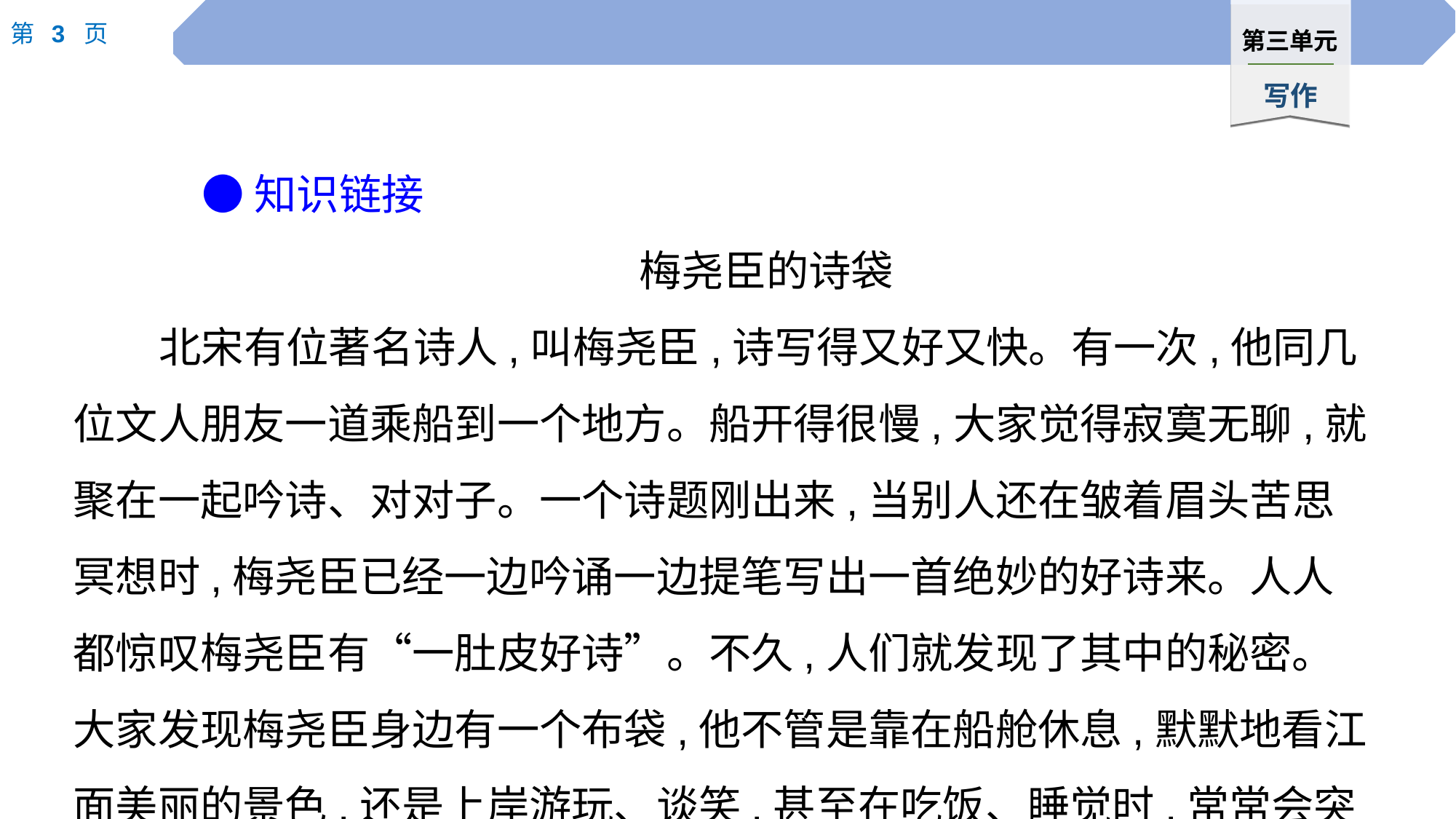

●知识链接
梅尧臣的诗袋
北宋有位著名诗人,叫梅尧臣,诗写得又好又快。有一次,他同几位文人朋友一道乘船到一个地方。船开得很慢,大家觉得寂寞无聊,就聚在一起吟诗、对对子。一个诗题刚出来,当别人还在皱着眉头苦思冥想时,梅尧臣已经一边吟诵一边提笔写出一首绝妙的好诗来。人人都惊叹梅尧臣有“一肚皮好诗”。不久,人们就发现了其中的秘密。大家发现梅尧臣身边有一个布袋,他不管是靠在船舱休息,默默地看江面美丽的景色,还是上岸游玩、谈笑,甚至在吃饭、睡觉时,常常会突然掏出一张小